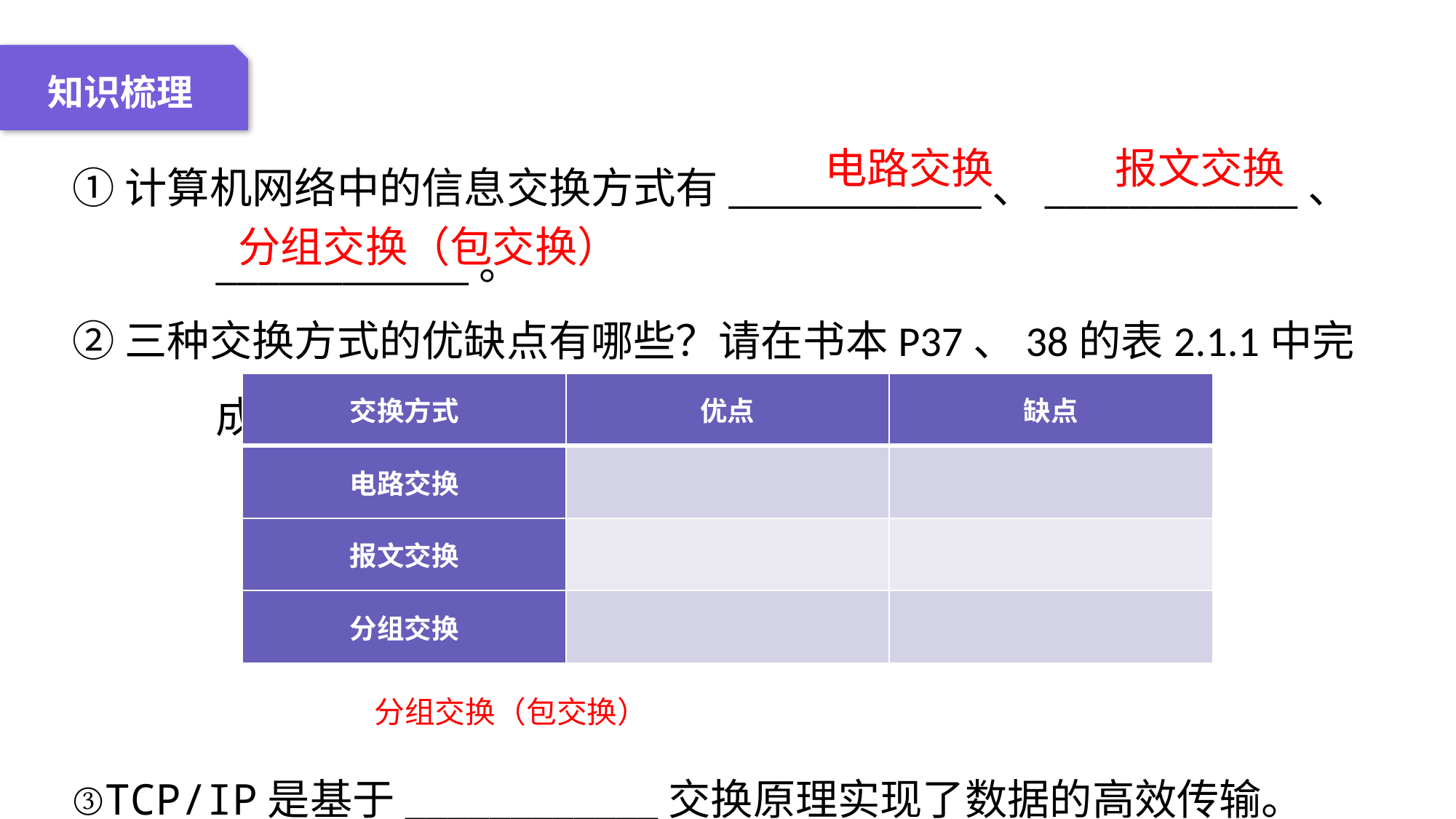

04 名词解释
01 准备过程
02 整体结构
03 重点说明
知识梳理
①计算机网络中的信息交换方式有____________、____________、____________。
②三种交换方式的优缺点有哪些？请在书本P37、38的表2.1.1中完成。

③TCP/IP是基于____________交换原理实现了数据的高效传输。
电路交换
报文交换
分组交换（包交换）
| 交换方式 | 优点 | 缺点 |
| --- | --- | --- |
| 电路交换 |  |  |
| 报文交换 |  |  |
| 分组交换 |  |  |
分组交换（包交换）